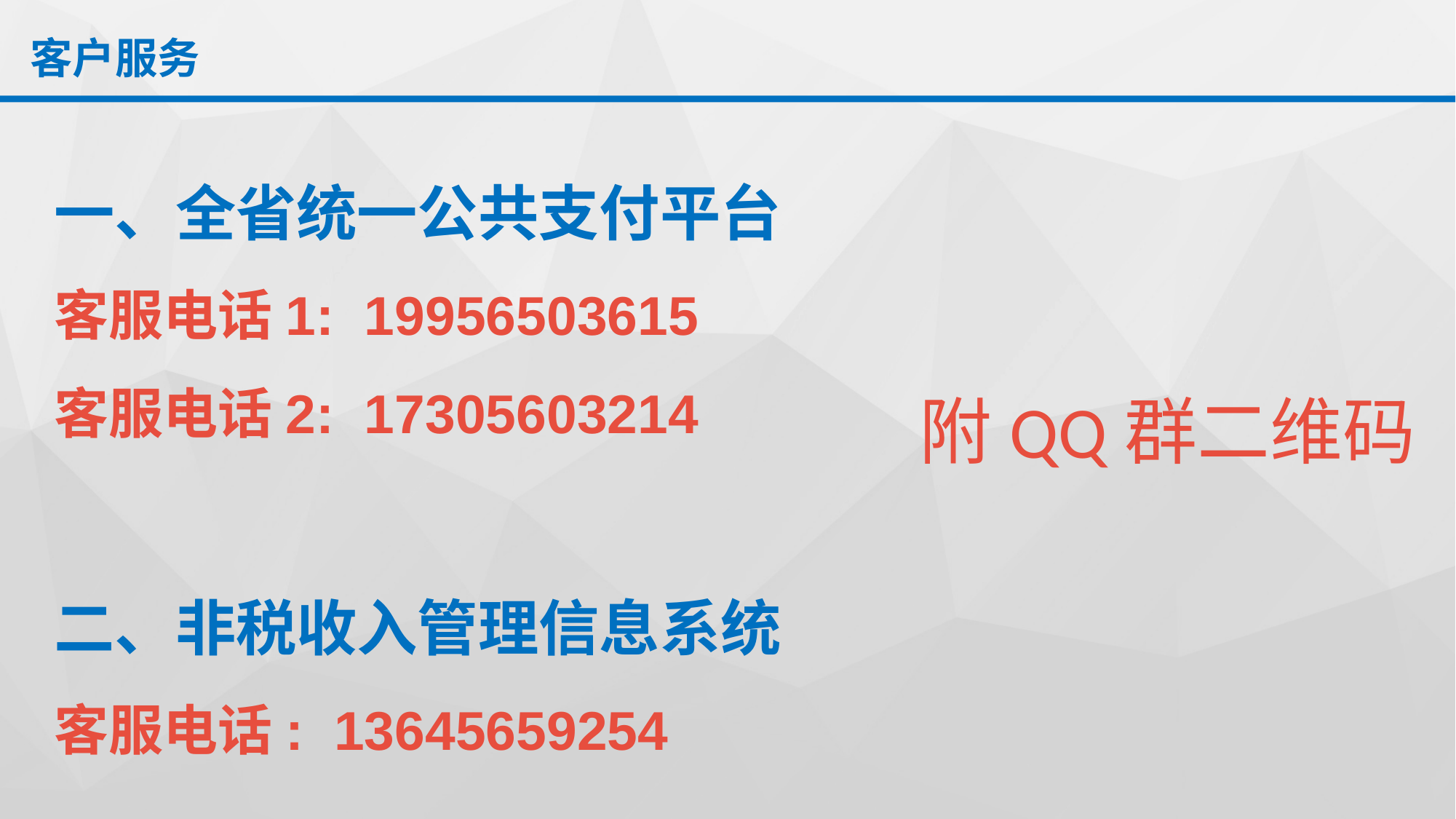

# 客户服务
一、全省统一公共支付平台
客服电话1:  19956503615
客服电话2:  17305603214

二、非税收入管理信息系统
客服电话:  13645659254
附QQ群二维码